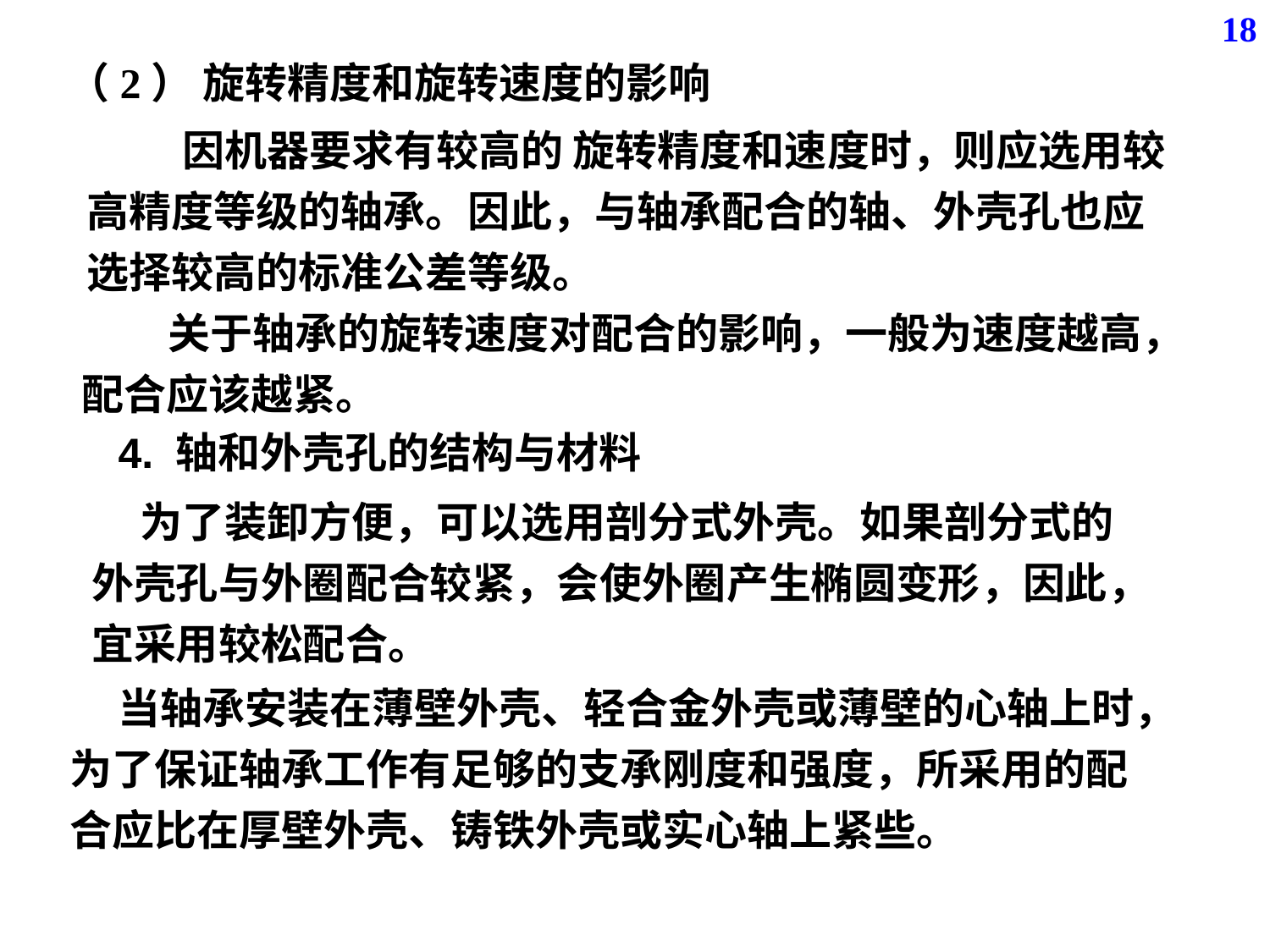

18
（2） 旋转精度和旋转速度的影响
         因机器要求有较高的 旋转精度和速度时，则应选用较高精度等级的轴承。因此，与轴承配合的轴、外壳孔也应选择较高的标准公差等级。
        关于轴承的旋转速度对配合的影响，一般为速度越高，配合应该越紧。
4. 轴和外壳孔的结构与材料
    为了装卸方便，可以选用剖分式外壳。如果剖分式的外壳孔与外圈配合较紧，会使外圈产生椭圆变形，因此，宜采用较松配合。
    当轴承安装在薄壁外壳、轻合金外壳或薄壁的心轴上时，为了保证轴承工作有足够的支承刚度和强度，所采用的配合应比在厚壁外壳、铸铁外壳或实心轴上紧些。